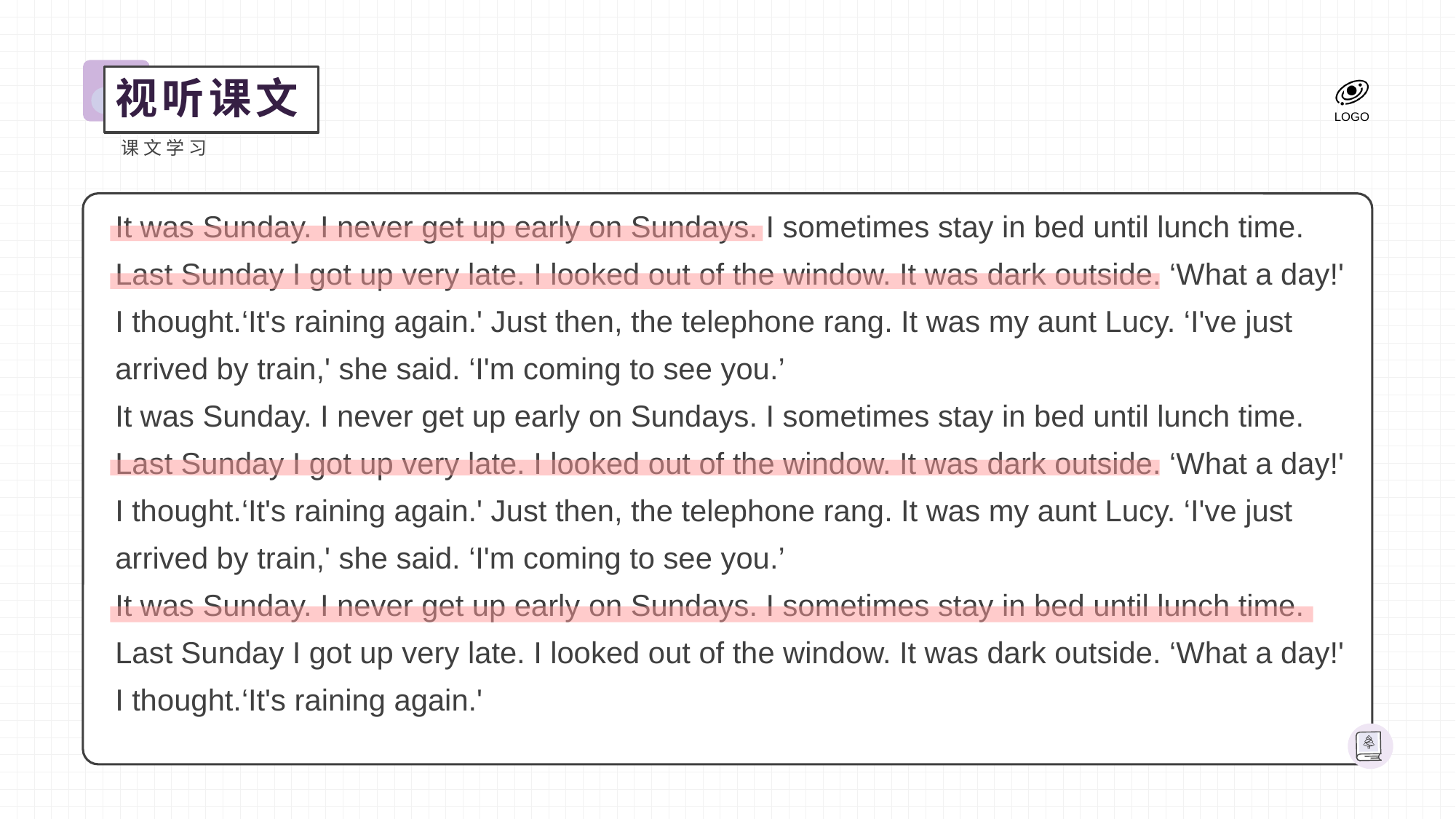

视听课文
课文学习
It was Sunday. I never get up early on Sundays. I sometimes stay in bed until lunch time. Last Sunday I got up very late. I looked out of the window. It was dark outside. ‘What a day!' I thought.‘It's raining again.' Just then, the telephone rang. It was my aunt Lucy. ‘I've just arrived by train,' she said. ‘I'm coming to see you.’
It was Sunday. I never get up early on Sundays. I sometimes stay in bed until lunch time. Last Sunday I got up very late. I looked out of the window. It was dark outside. ‘What a day!' I thought.‘It's raining again.' Just then, the telephone rang. It was my aunt Lucy. ‘I've just arrived by train,' she said. ‘I'm coming to see you.’
It was Sunday. I never get up early on Sundays. I sometimes stay in bed until lunch time. Last Sunday I got up very late. I looked out of the window. It was dark outside. ‘What a day!' I thought.‘It's raining again.'